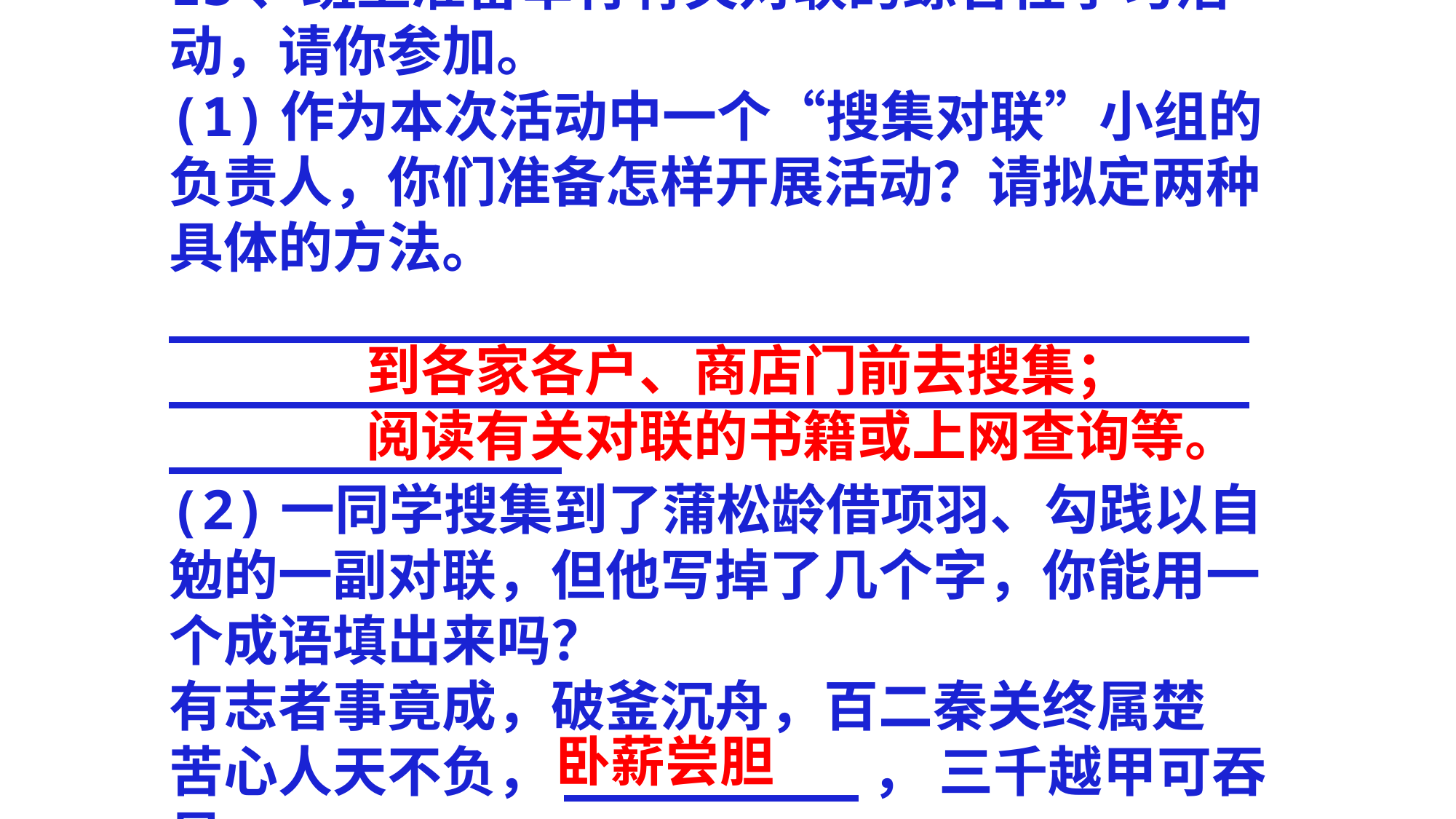

13、班上准备举行有关对联的综合性学习活动，请你参加。
(1)作为本次活动中一个“搜集对联”小组的负责人，你们准备怎样开展活动？请拟定两种具体的方法。
______________________________________________________________________________
(2)一同学搜集到了蒲松龄借项羽、勾践以自勉的一副对联，但他写掉了几个字，你能用一个成语填出来吗？
有志者事竟成，破釜沉舟，百二秦关终属楚
苦心人天不负，_________， 三千越甲可吞吴
到各家各户、商店门前去搜集；
阅读有关对联的书籍或上网查询等。
卧薪尝胆